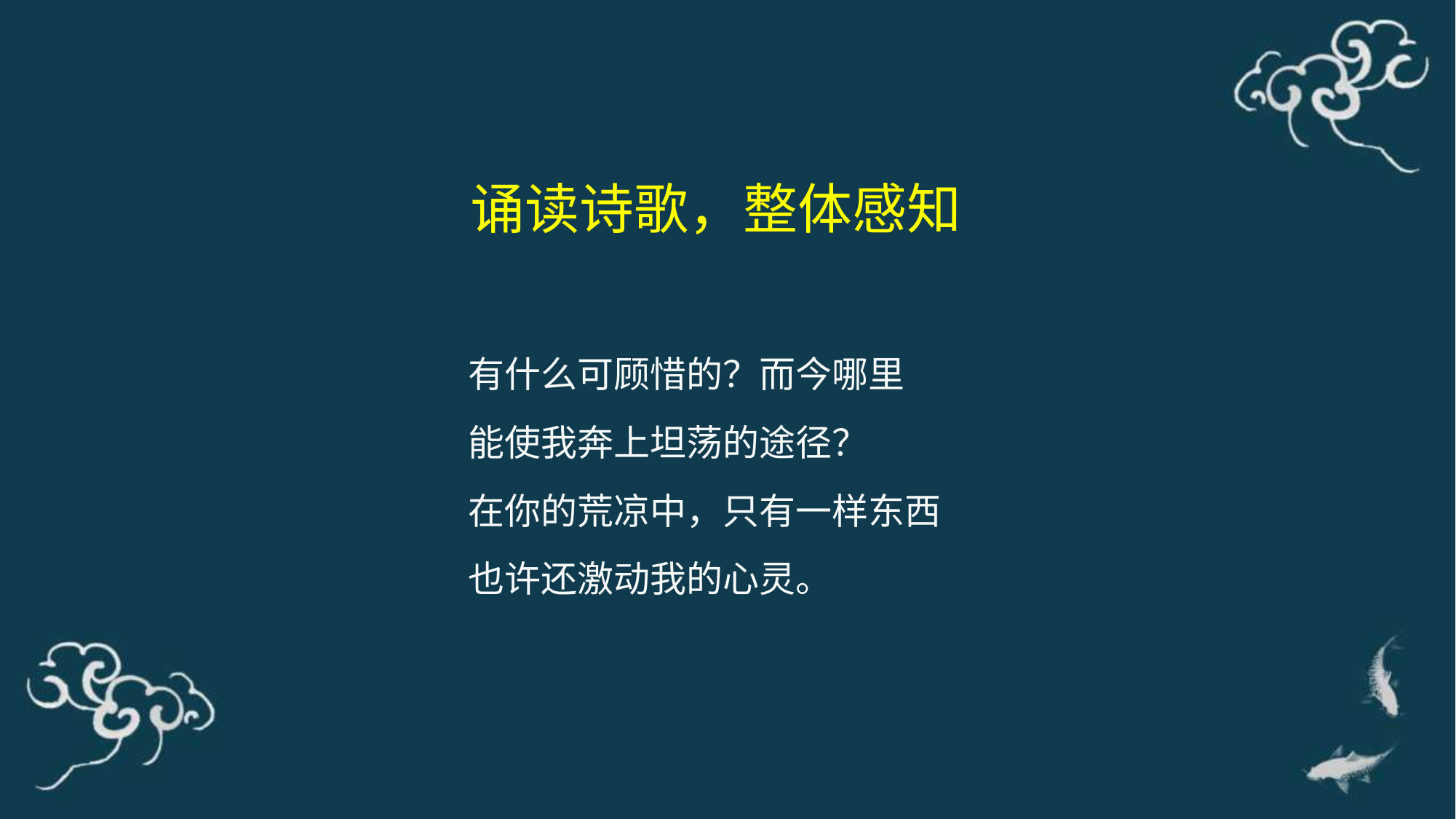

诵读诗歌，整体感知

有什么可顾惜的？而今哪里
能使我奔上坦荡的途径？
在你的荒凉中，只有一样东西
也许还激动我的心灵。